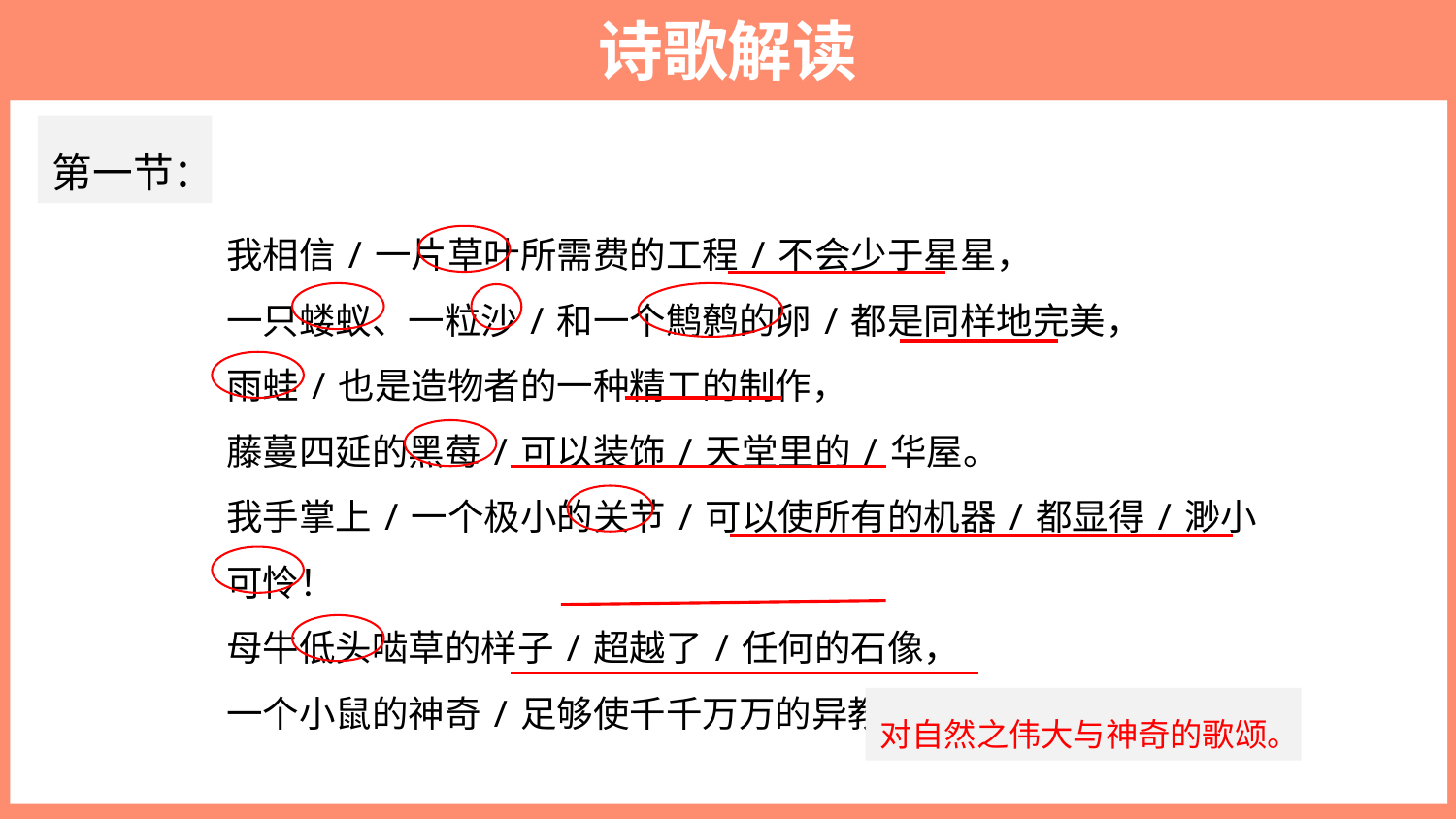

诗歌解读
第一节：
我相信/一片草叶所需费的工程/不会少于星星，
一只蝼蚁、一粒沙/和一个鹪鹩的卵/都是同样地完美，
雨蛙/也是造物者的一种精工的制作，
藤蔓四延的黑莓/可以装饰/天堂里的/华屋。
我手掌上/一个极小的关节/可以使所有的机器/都显得/渺小可怜！
母牛低头啮草的样子/超越了/任何的石像，
一个小鼠的神奇/足够使千千万万的异教徒/吃惊。

对自然之伟大与神奇的歌颂。